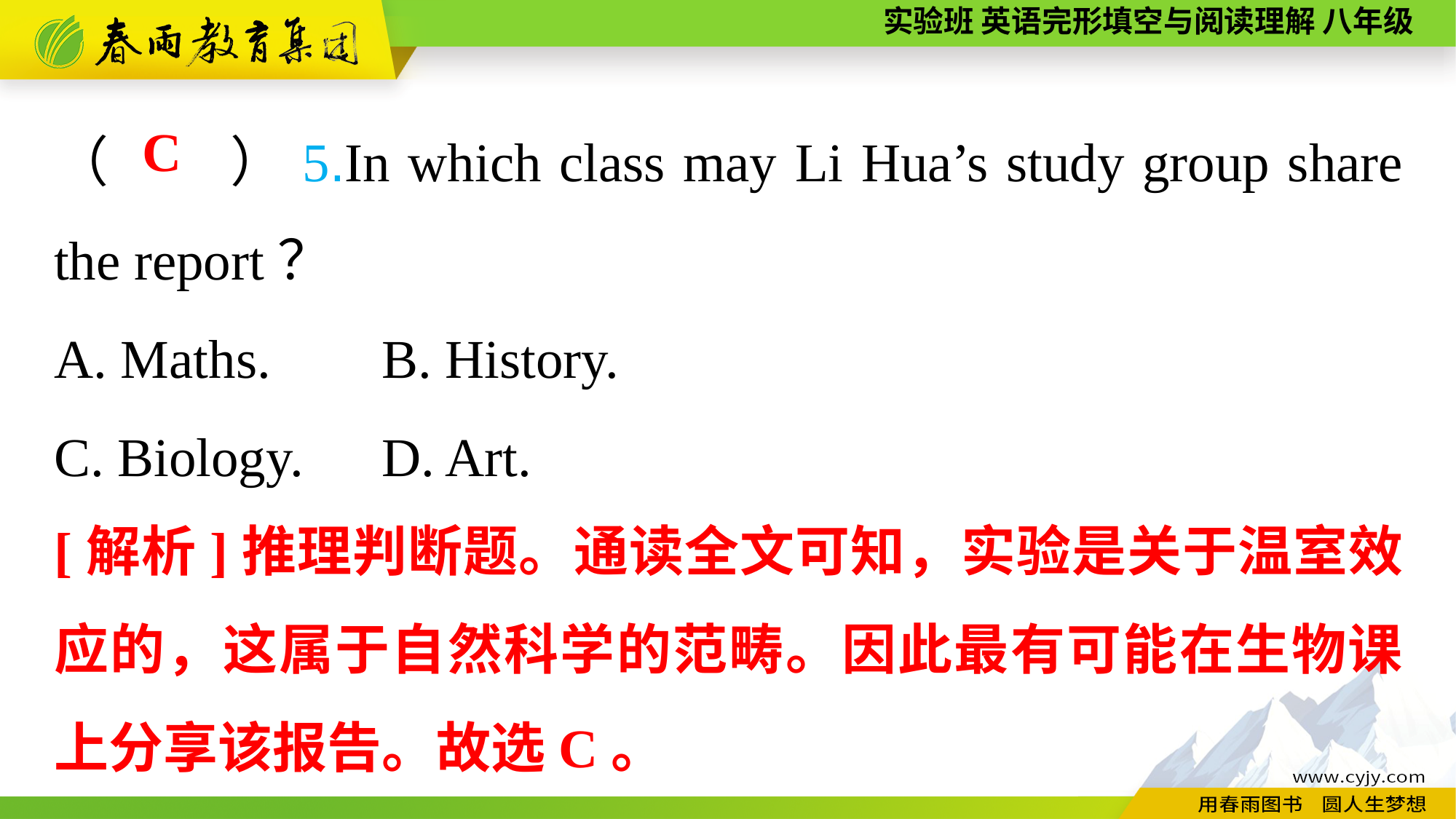

（　　）5.In which class may Li Hua’s study group share the report？
A. Maths. 	B. History.
C. Biology. 	D. Art.
C
[解析]推理判断题。通读全文可知，实验是关于温室效应的，这属于自然科学的范畴。因此最有可能在生物课上分享该报告。故选C。